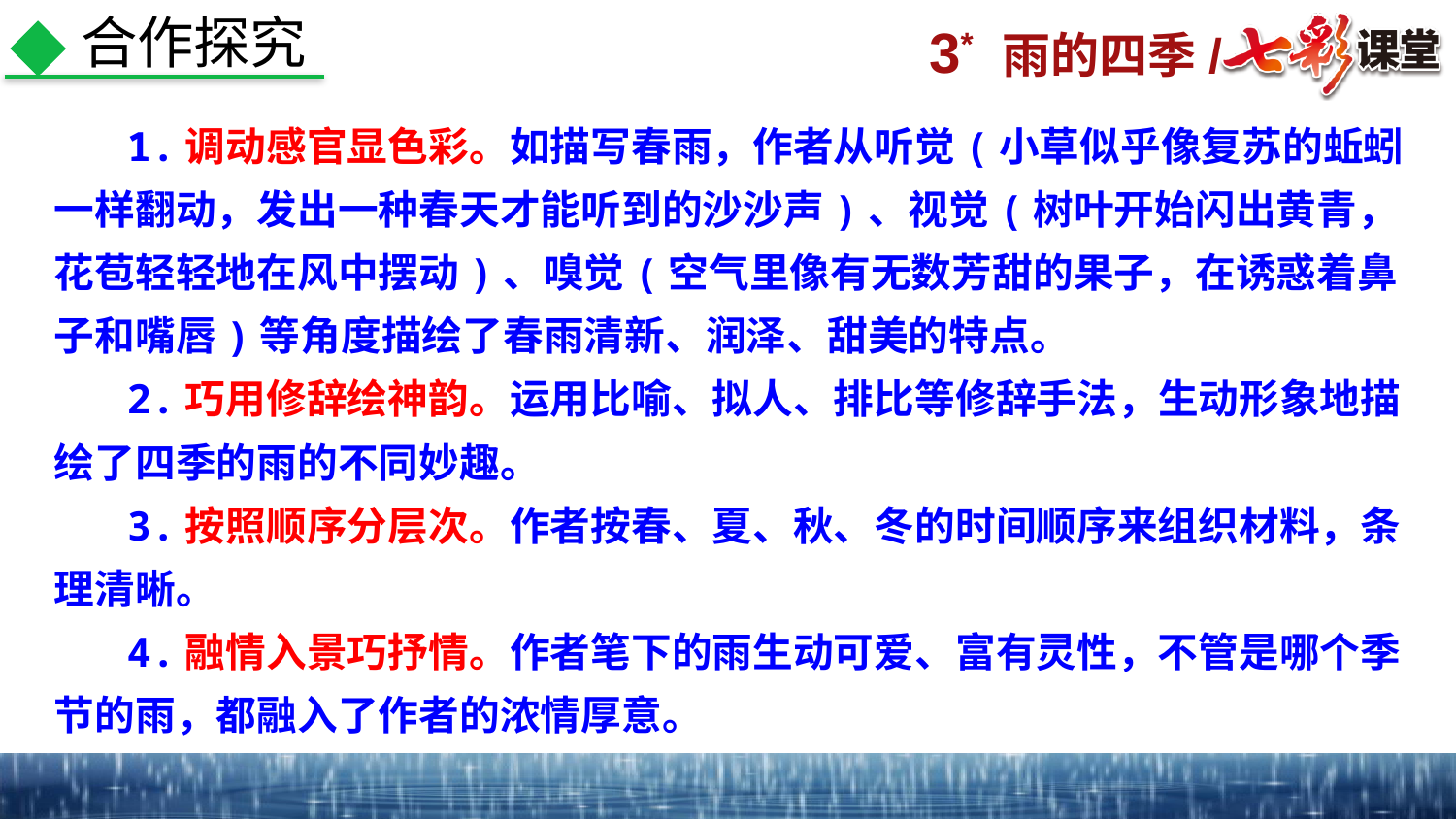

合作探究

1.调动感官显色彩。如描写春雨，作者从听觉(小草似乎像复苏的蚯蚓一样翻动，发出一种春天才能听到的沙沙声)、视觉(树叶开始闪出黄青，花苞轻轻地在风中摆动)、嗅觉(空气里像有无数芳甜的果子，在诱惑着鼻子和嘴唇)等角度描绘了春雨清新、润泽、甜美的特点。
2.巧用修辞绘神韵。运用比喻、拟人、排比等修辞手法，生动形象地描绘了四季的雨的不同妙趣。
3.按照顺序分层次。作者按春、夏、秋、冬的时间顺序来组织材料，条理清晰。
4.融情入景巧抒情。作者笔下的雨生动可爱、富有灵性，不管是哪个季节的雨，都融入了作者的浓情厚意。